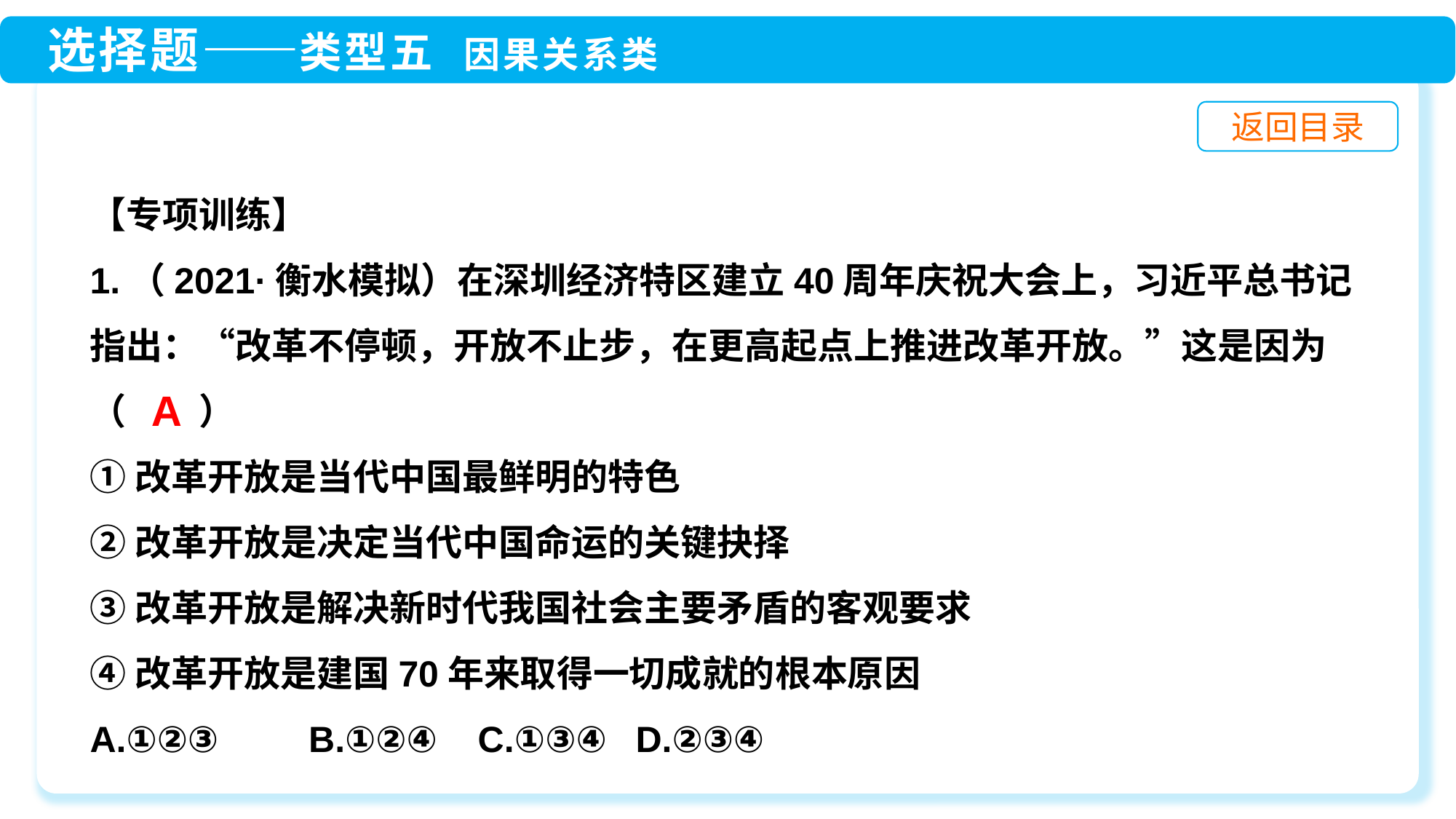

【专项训练】
1.（2021·衡水模拟）在深圳经济特区建立40周年庆祝大会上，习近平总书记指出：“改革不停顿，开放不止步，在更高起点上推进改革开放。”这是因为（　　）
①改革开放是当代中国最鲜明的特色
②改革开放是决定当代中国命运的关键抉择
③改革开放是解决新时代我国社会主要矛盾的客观要求
④改革开放是建国70年来取得一切成就的根本原因
A.①②③　　B.①②④    C.①③④	D.②③④
A